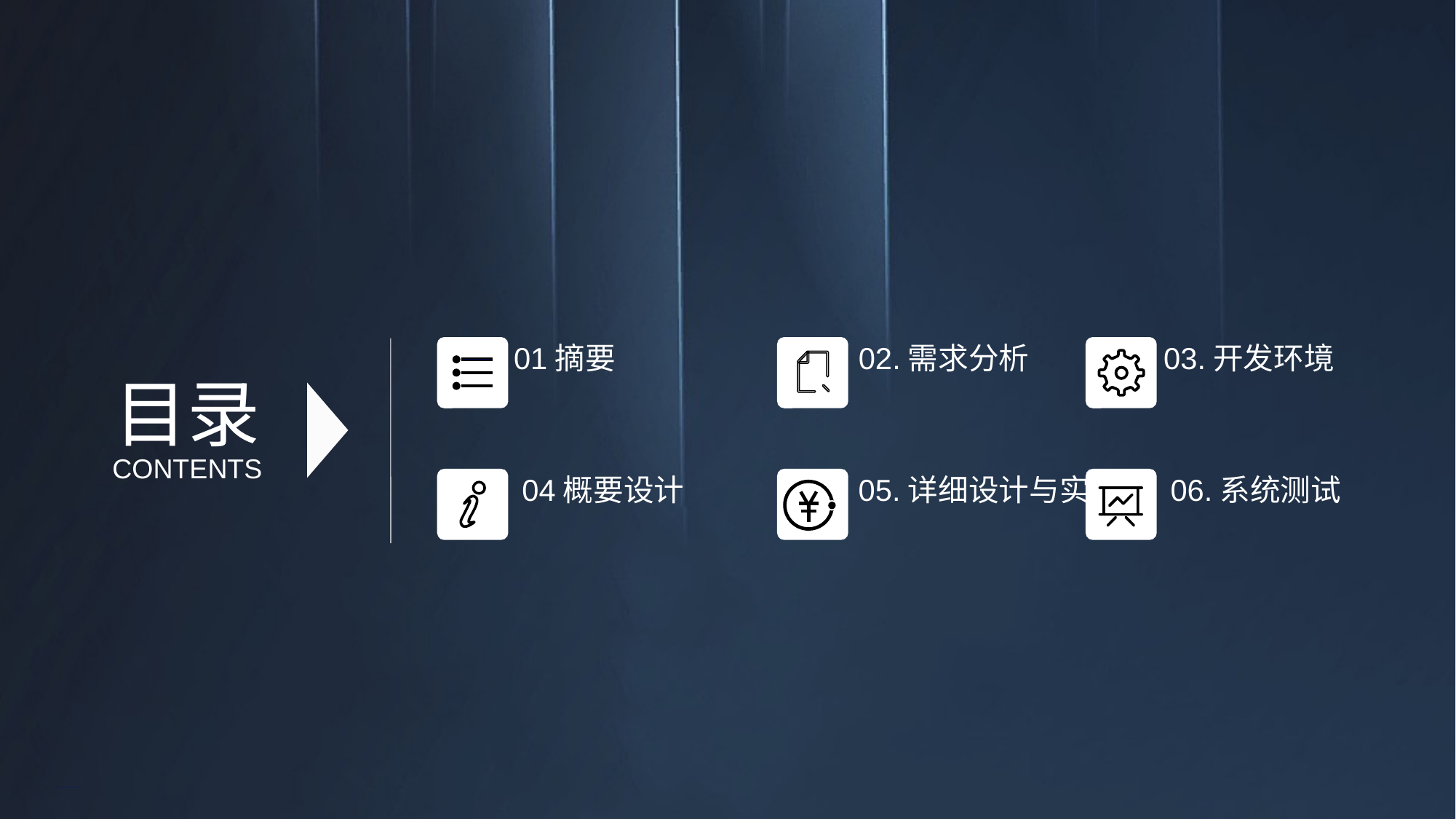

01摘要
02.需求分析
03.开发环境

目录

CONTENTS
04概要设计
05.详细设计与实现
06.系统测试

PPT模板 http://www.1ppt.com/moban/